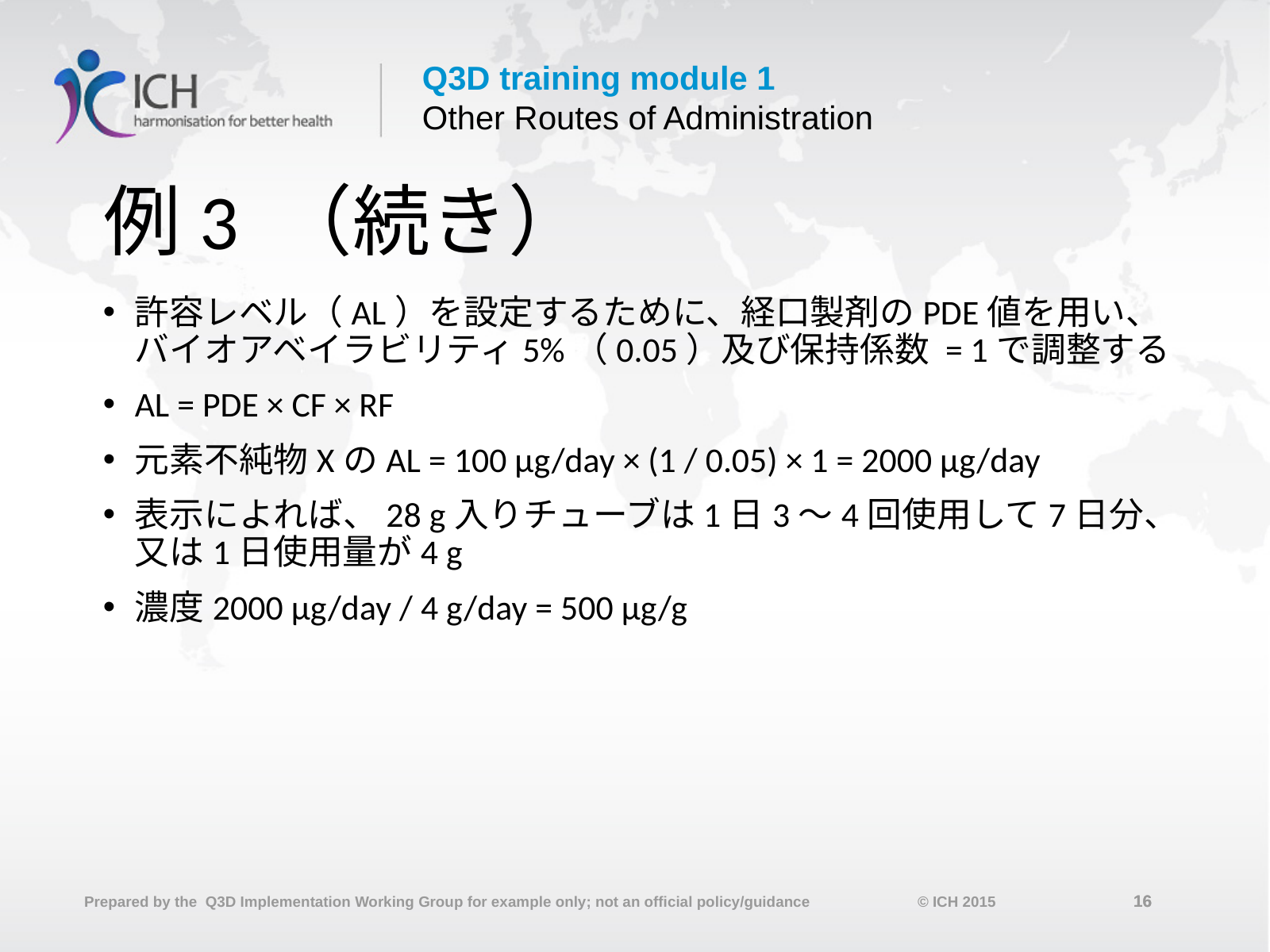

# 例3 （続き）
許容レベル（AL）を設定するために、経口製剤のPDE値を用い、バイオアベイラビリティ5%（0.05）及び保持係数 = 1で調整する
AL = PDE × CF × RF
元素不純物XのAL = 100 µg/day × (1 / 0.05) × 1 = 2000 µg/day
表示によれば、28 g入りチューブは1日3～4回使用して7日分、又は1日使用量が4 g
濃度2000 µg/day / 4 g/day = 500 µg/g